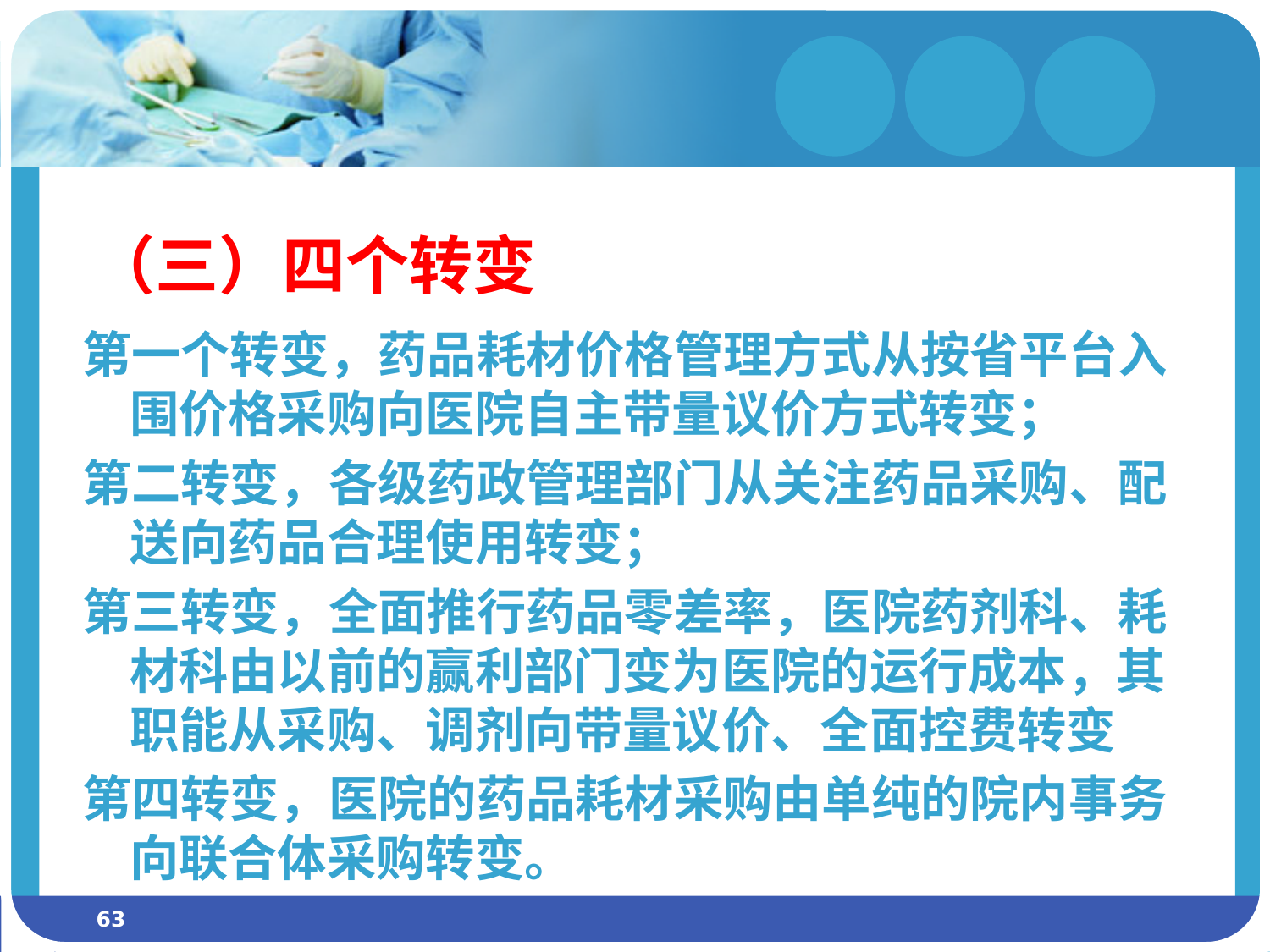

（三）四个转变
第一个转变，药品耗材价格管理方式从按省平台入围价格采购向医院自主带量议价方式转变；
第二转变，各级药政管理部门从关注药品采购、配送向药品合理使用转变；
第三转变，全面推行药品零差率，医院药剂科、耗材科由以前的赢利部门变为医院的运行成本，其职能从采购、调剂向带量议价、全面控费转变
第四转变，医院的药品耗材采购由单纯的院内事务向联合体采购转变。

63